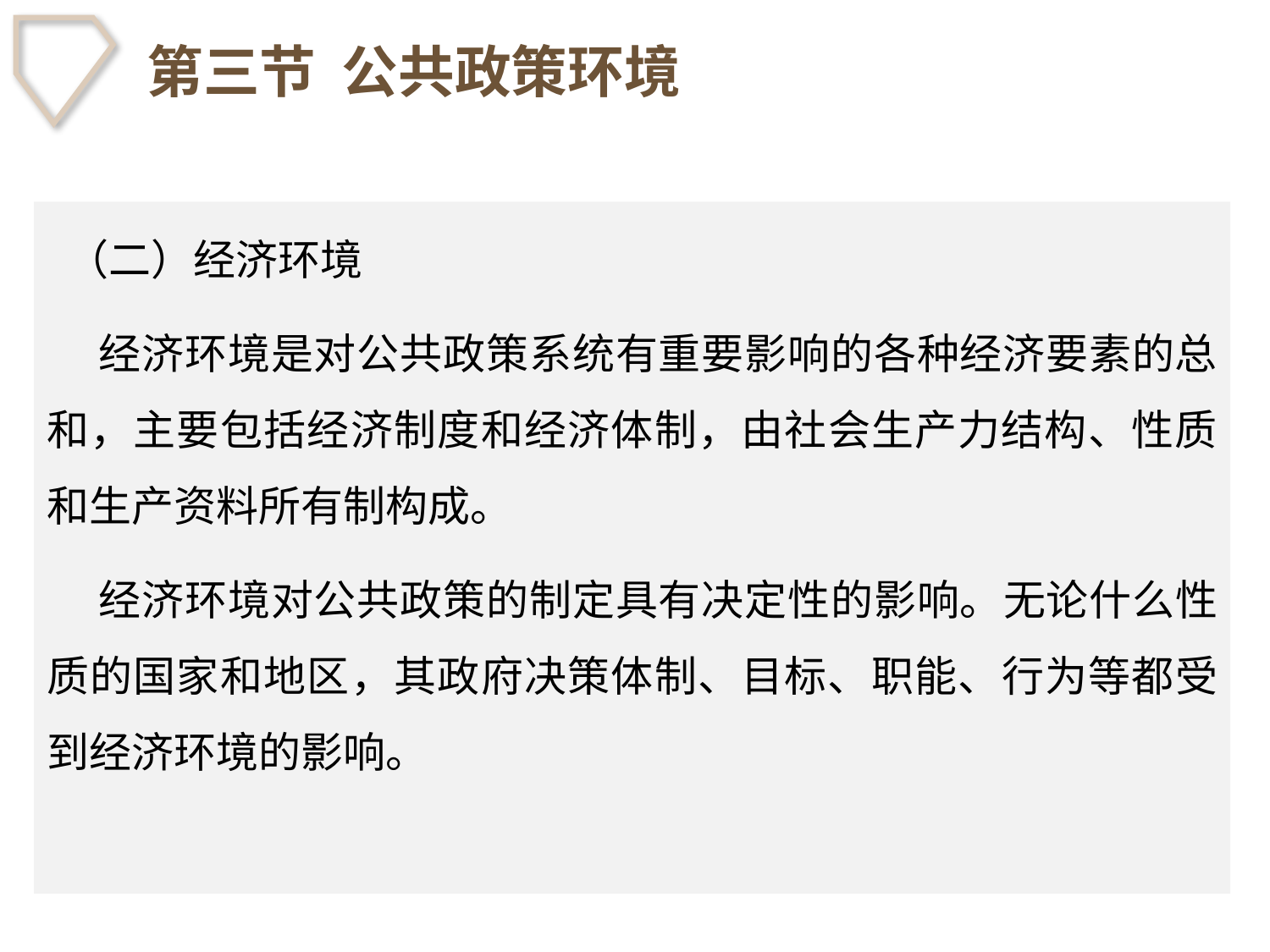

# 第三节  公共政策环境
 （二）经济环境
    经济环境是对公共政策系统有重要影响的各种经济要素的总和，主要包括经济制度和经济体制，由社会生产力结构、性质和生产资料所有制构成。
    经济环境对公共政策的制定具有决定性的影响。无论什么性质的国家和地区，其政府决策体制、目标、职能、行为等都受到经济环境的影响。